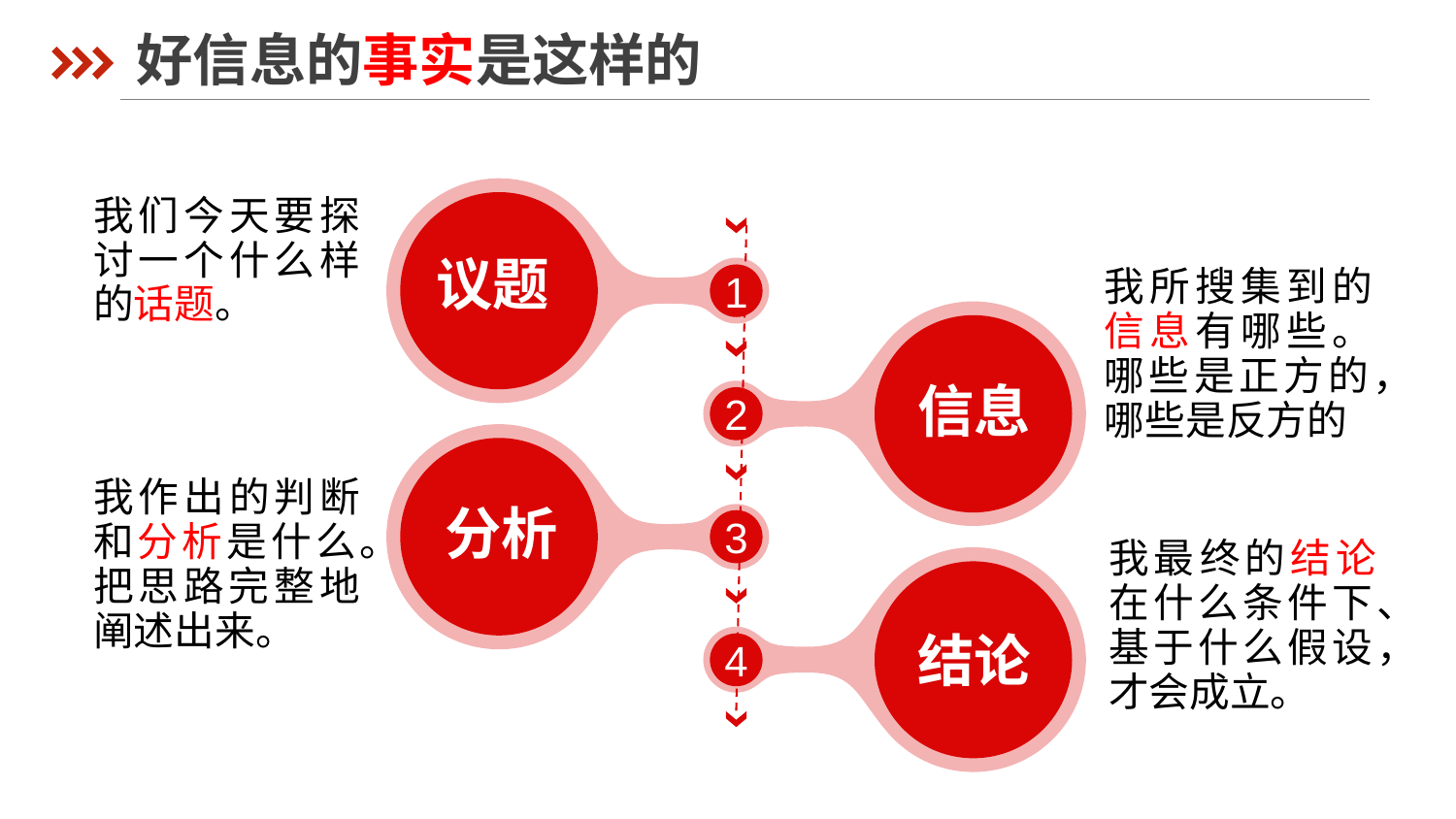

好信息的事实是这样的

我们今天要探讨一个什么样的话题。

议题
1
我所搜集到的信息有哪些。哪些是正方的，哪些是反方的

信息
2

我作出的判断和分析是什么。把思路完整地阐述出来。
分析
3
我最终的结论在什么条件下、基于什么假设，才会成立。

结论
4